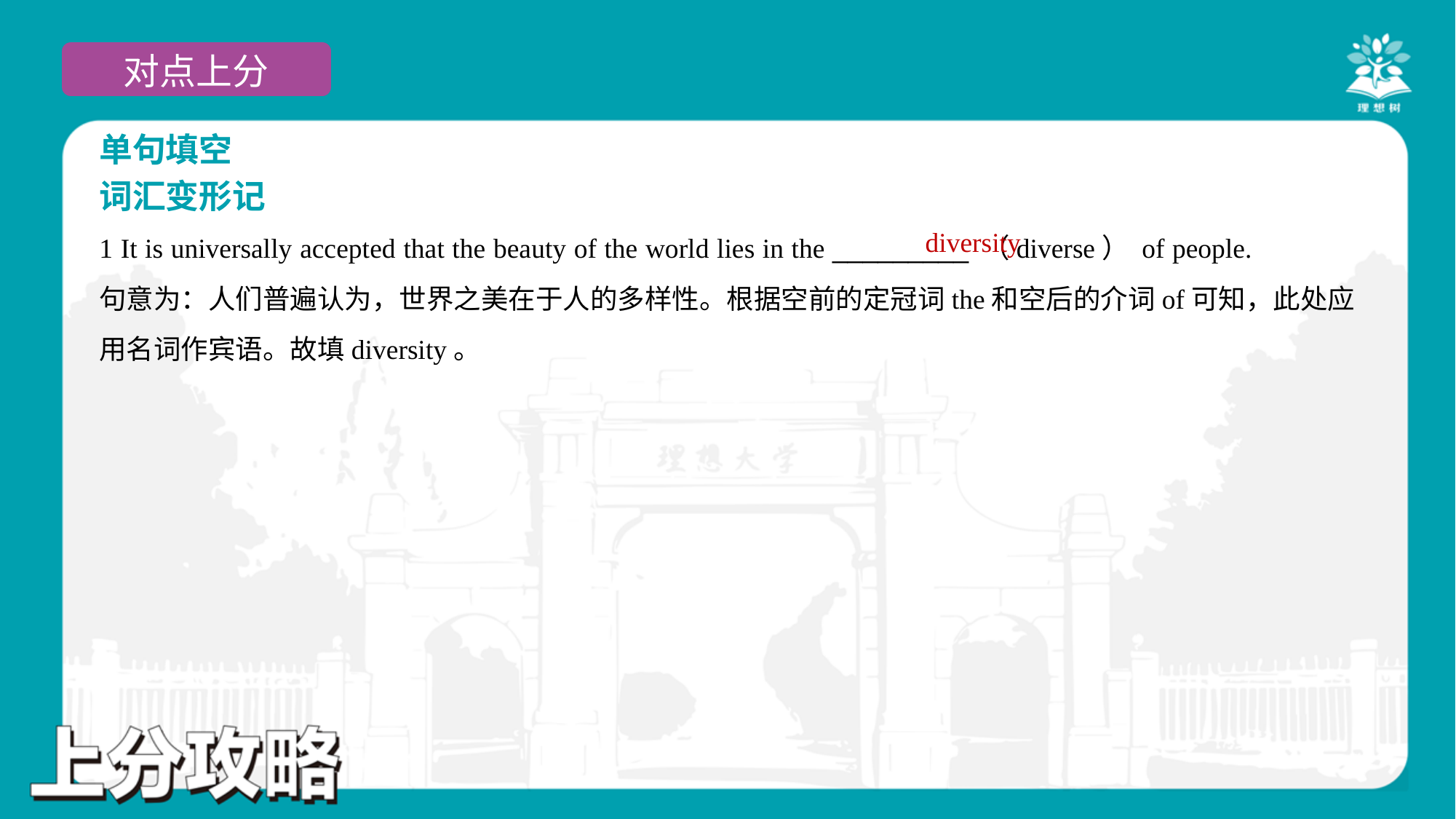

单句填空
词汇变形记
diversity
1 It is universally accepted that the beauty of the world lies in the _________ （diverse） of people.
句意为：人们普遍认为，世界之美在于人的多样性。根据空前的定冠词the和空后的介词of可知，此处应
用名词作宾语。故填diversity。